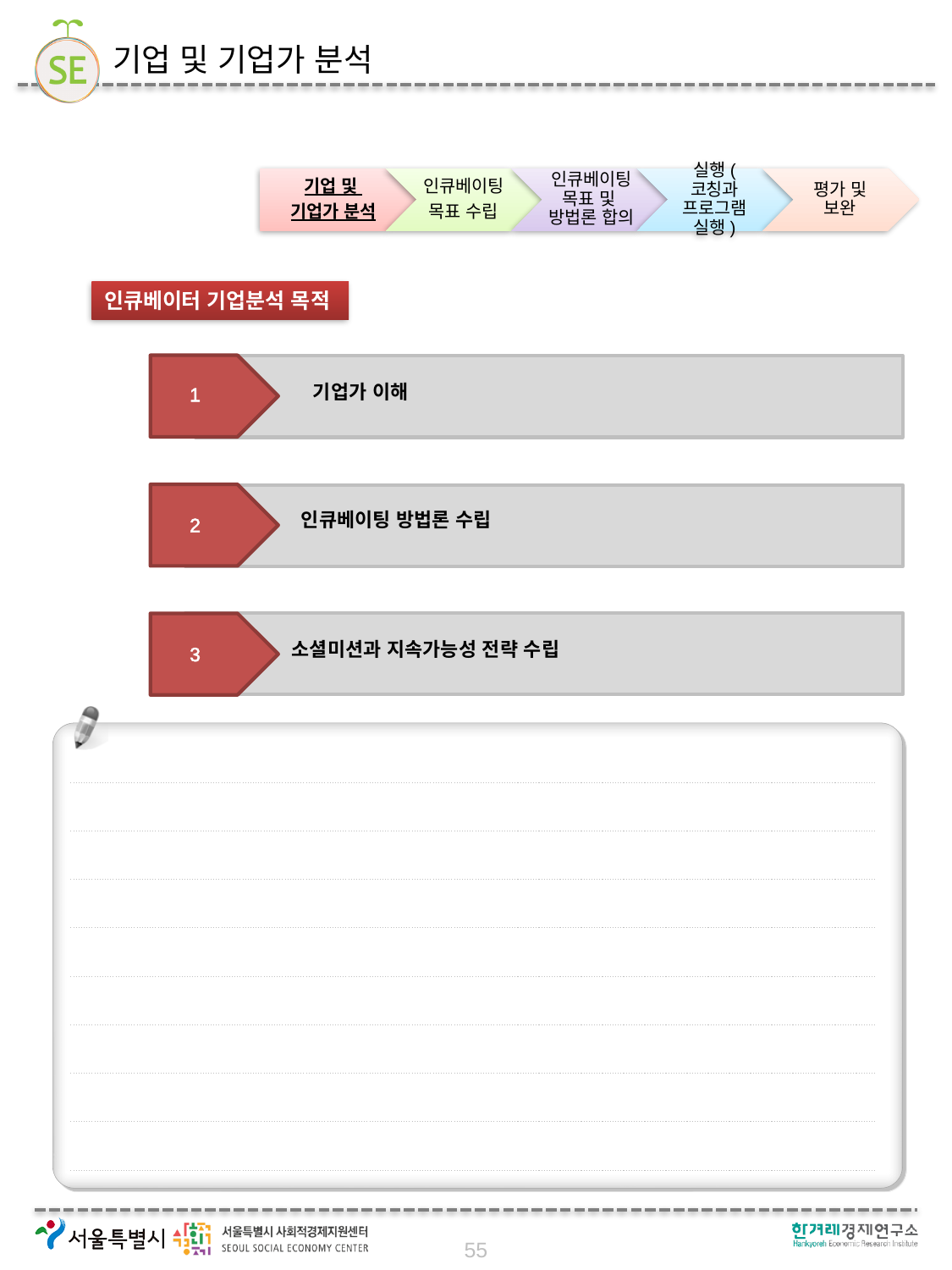

# 기업 및 기업가 분석
기업 및
기업가 분석
인큐베이팅
목표 수립
인큐베이팅
목표 및
방법론 합의
실행(코칭과
프로그램
실행)
평가 및
보완
인큐베이터 기업분석 목적

기업가 이해
1

인큐베이팅 방법론 수립
2

소셜미션과 지속가능성 전략 수립
3
55